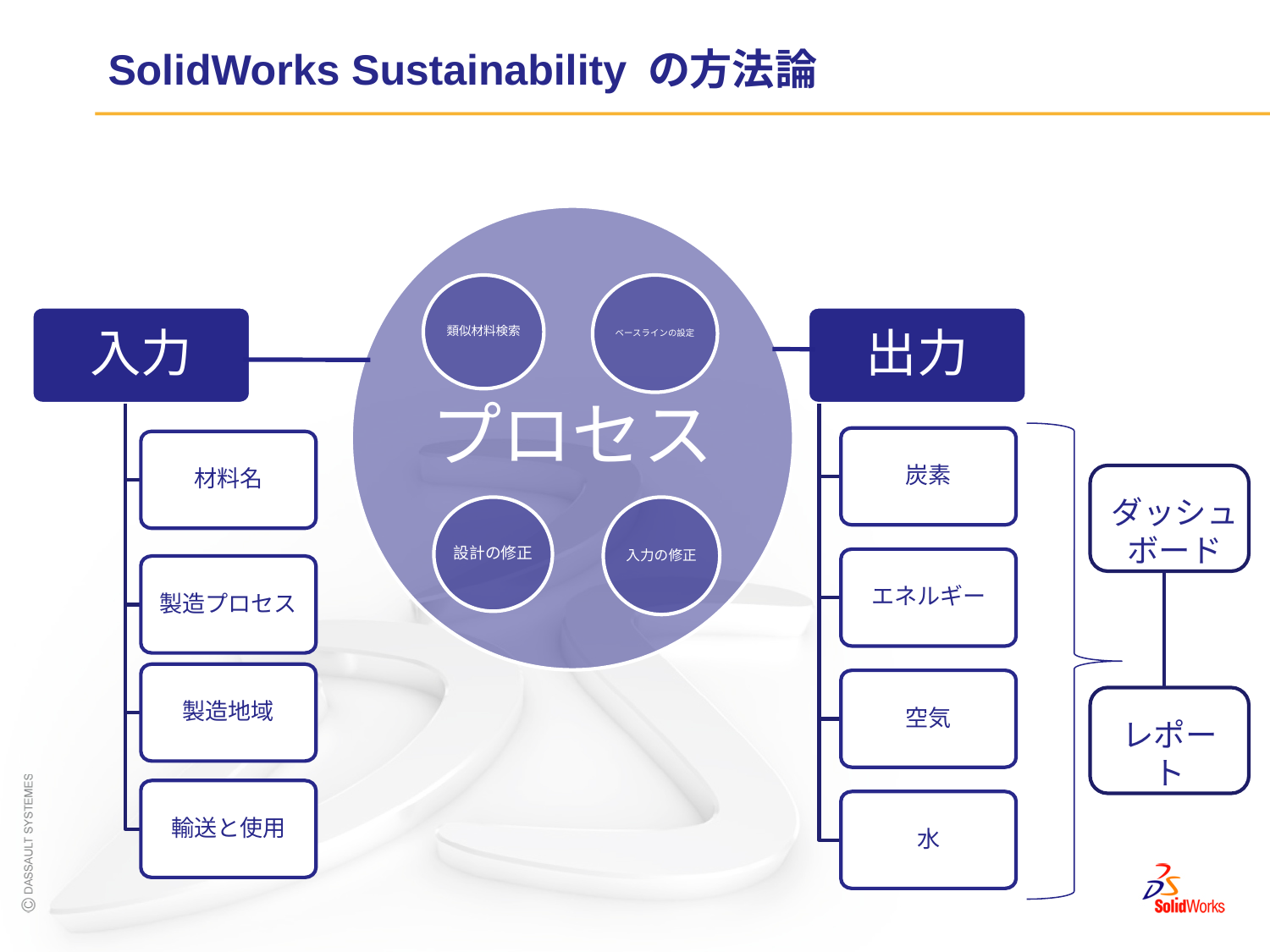

# SolidWorks Sustainability の方法論
プロセス
ベースラインの設定
入力の修正
設計の修正
類似材料検索

入力
出力

炭素
材料名
エネルギー
製造プロセス
製造地域
空気
輸送と使用
水

ダッシュボード

レポート